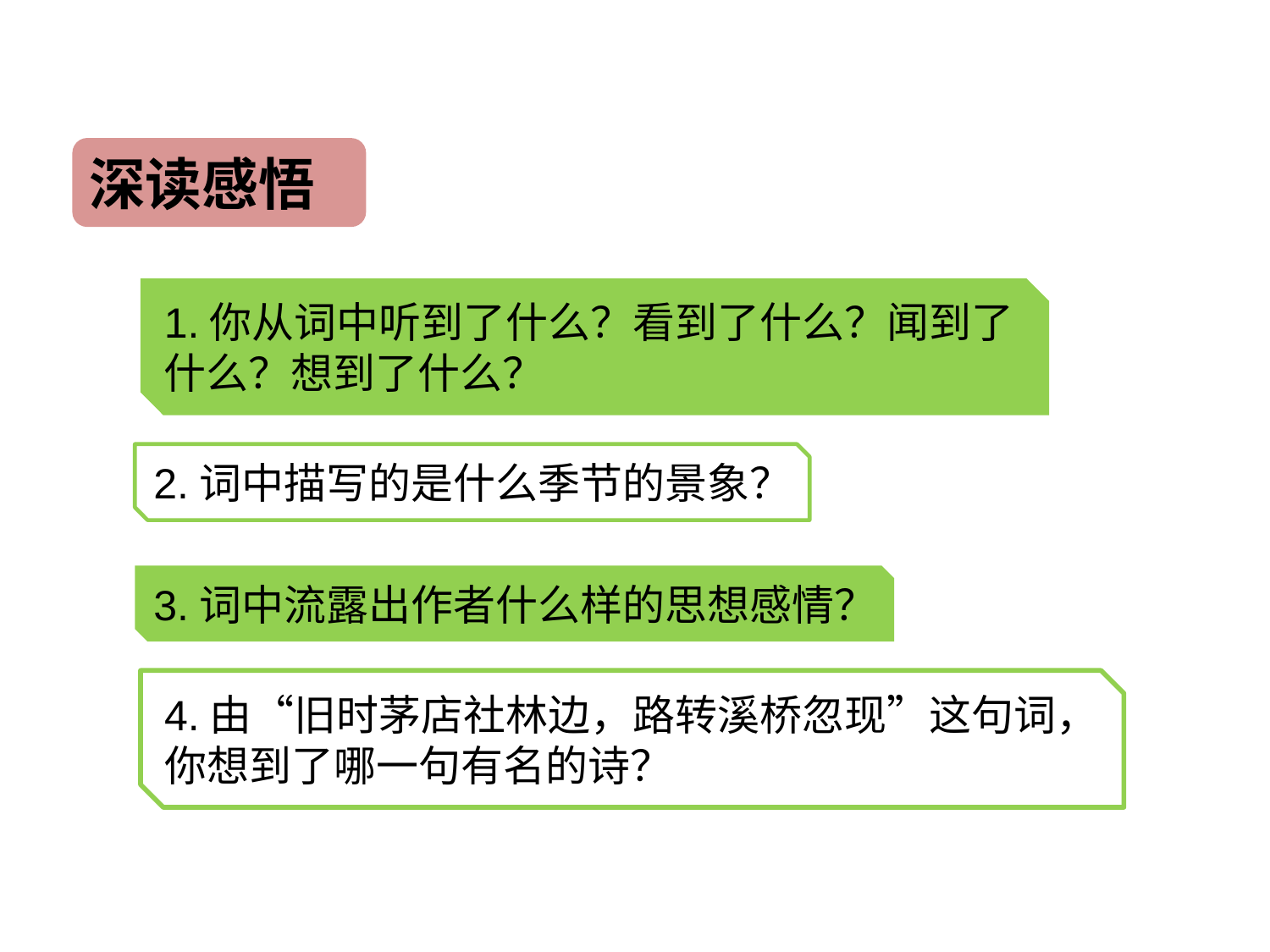

深读感悟
1.你从词中听到了什么？看到了什么？闻到了什么？想到了什么？
2.词中描写的是什么季节的景象？
3.词中流露出作者什么样的思想感情？
4.由“旧时茅店社林边，路转溪桥忽现”这句词，你想到了哪一句有名的诗？